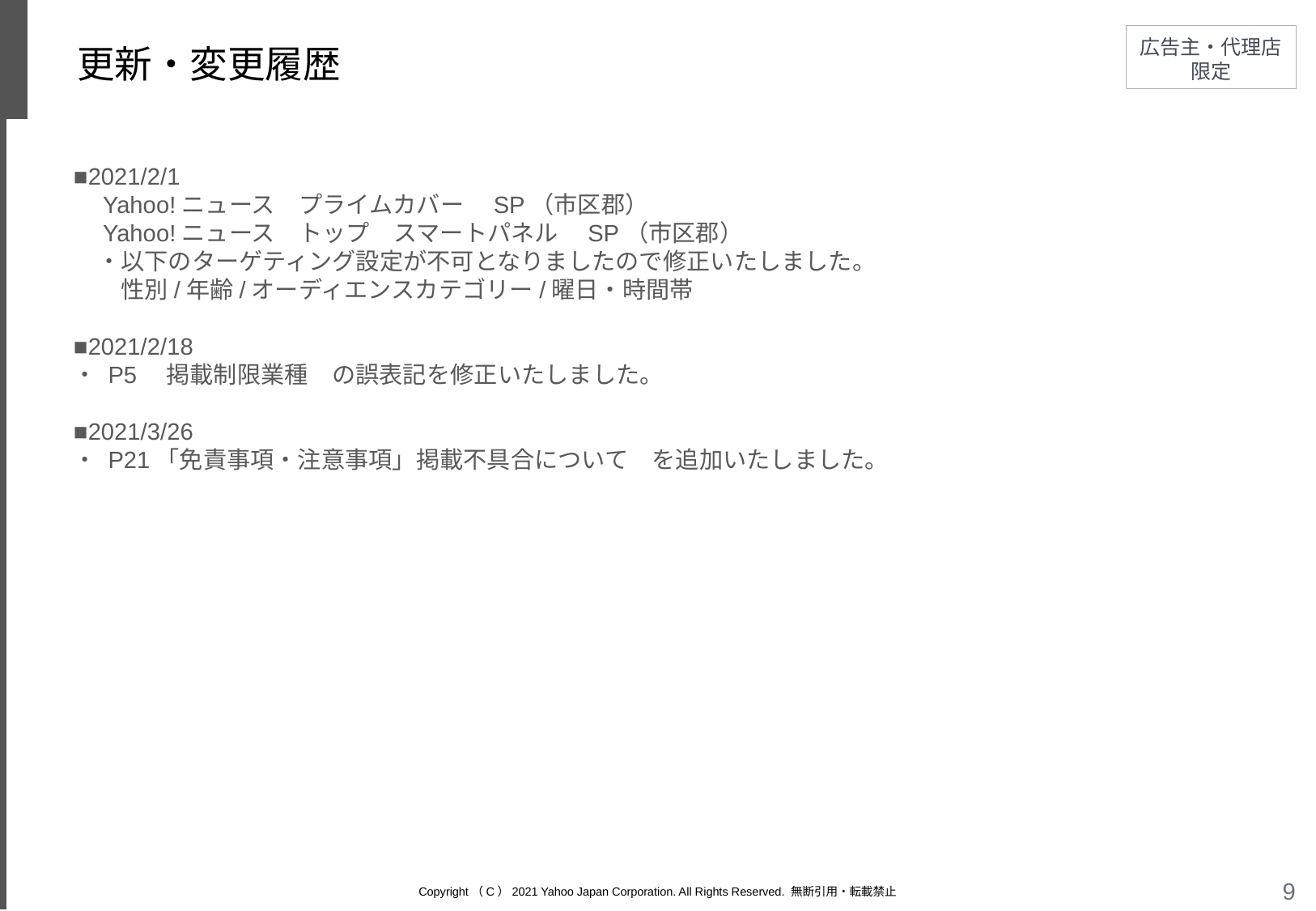

# 更新・変更履歴
■2021/2/1
　Yahoo!ニュース　プライムカバー　SP（市区郡）
　Yahoo!ニュース　トップ　スマートパネル　SP（市区郡）
　・以下のターゲティング設定が不可となりましたので修正いたしました。
　　性別/年齢/オーディエンスカテゴリー/曜日・時間帯

■2021/2/18
・ P5　掲載制限業種　の誤表記を修正いたしました。

■2021/3/26
・ P21「免責事項・注意事項」掲載不具合について　を追加いたしました。

Copyright（C）2021 Yahoo Japan Corporation. All Rights Reserved. 無断引用・転載禁止